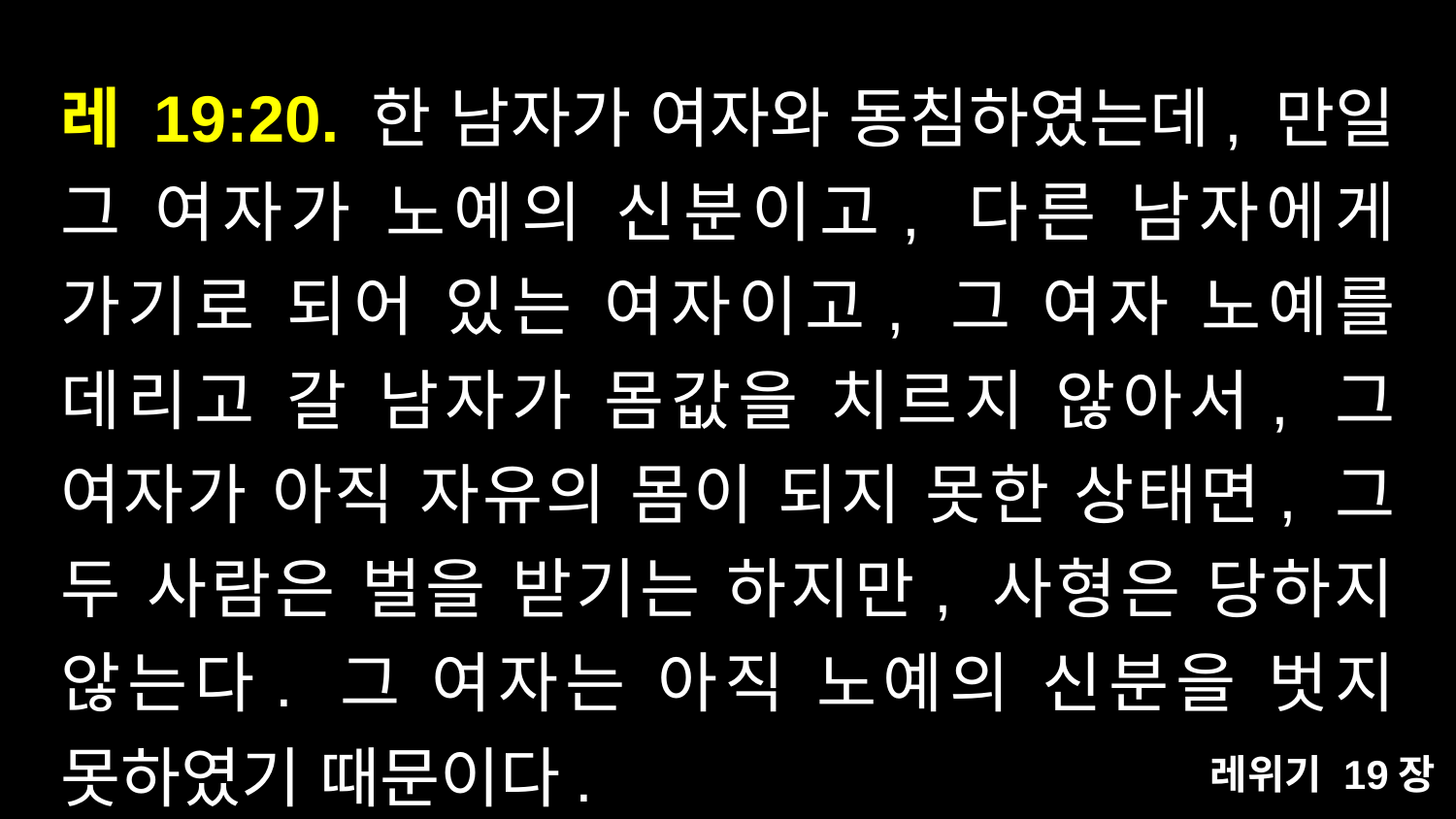

# 레 19:20. 한 남자가 여자와 동침하였는데, 만일 그 여자가 노예의 신분이고, 다른 남자에게 가기로 되어 있는 여자이고, 그 여자 노예를 데리고 갈 남자가 몸값을 치르지 않아서, 그 여자가 아직 자유의 몸이 되지 못한 상태면, 그 두 사람은 벌을 받기는 하지만, 사형은 당하지 않는다. 그 여자는 아직 노예의 신분을 벗지 못하였기 때문이다.
레위기 19장